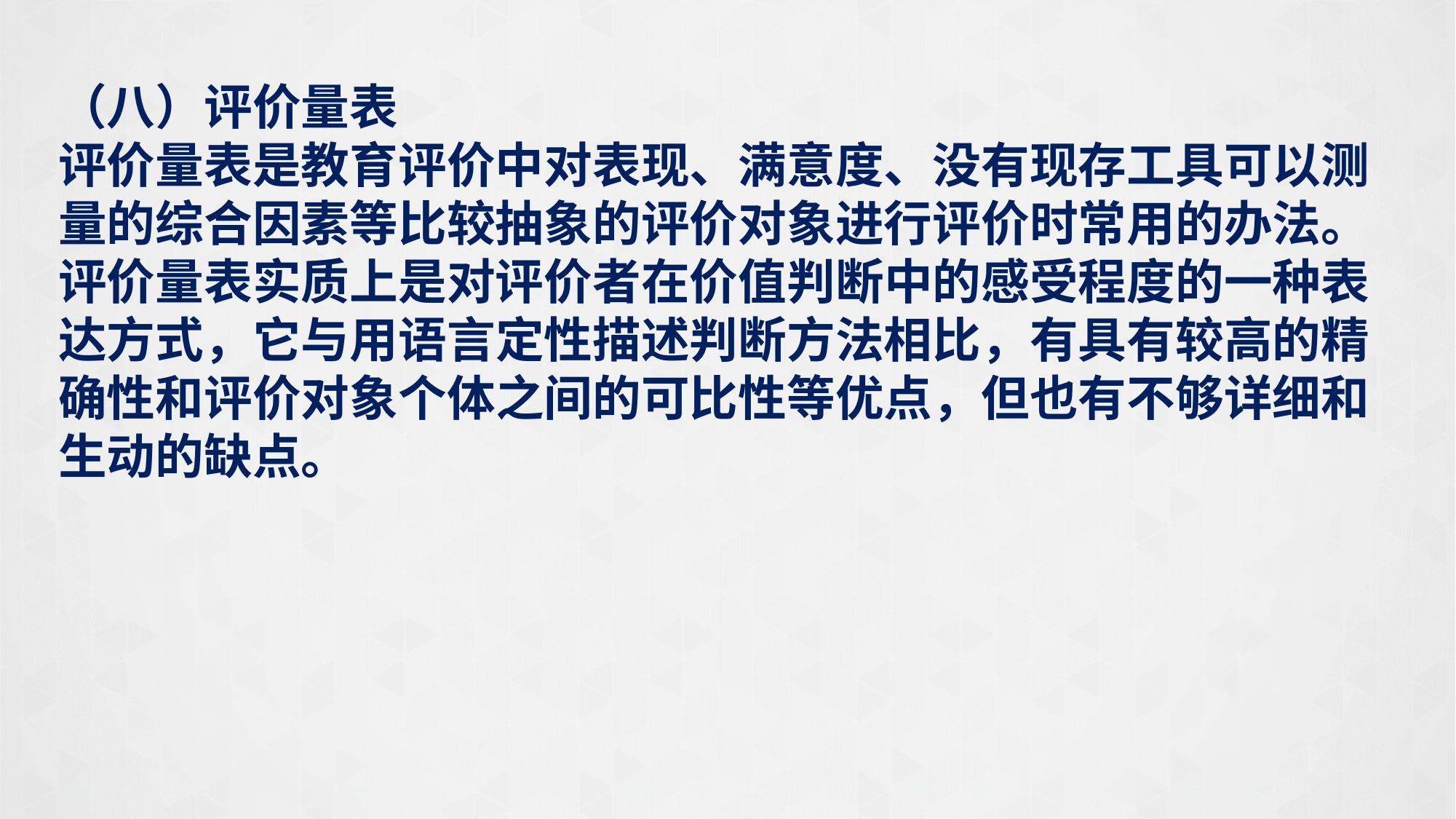

（八）评价量表
评价量表是教育评价中对表现、满意度、没有现存工具可以测量的综合因素等比较抽象的评价对象进行评价时常用的办法。评价量表实质上是对评价者在价值判断中的感受程度的一种表达方式，它与用语言定性描述判断方法相比，有具有较高的精确性和评价对象个体之间的可比性等优点，但也有不够详细和生动的缺点。